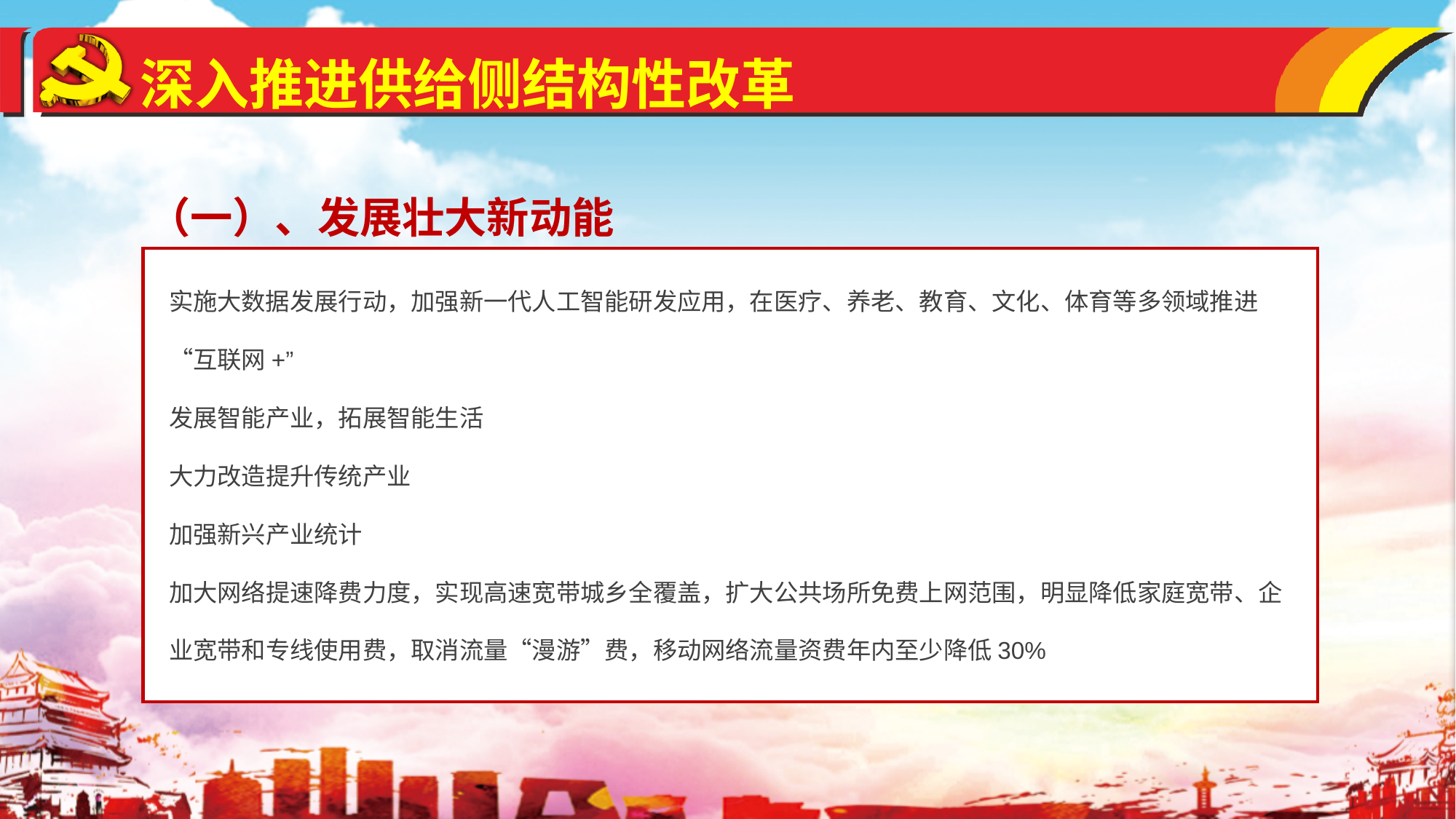

深入推进供给侧结构性改革
（一）、发展壮大新动能

实施大数据发展行动，加强新一代人工智能研发应用，在医疗、养老、教育、文化、体育等多领域推进“互联网+”
发展智能产业，拓展智能生活
大力改造提升传统产业
加强新兴产业统计
加大网络提速降费力度，实现高速宽带城乡全覆盖，扩大公共场所免费上网范围，明显降低家庭宽带、企业宽带和专线使用费，取消流量“漫游”费，移动网络流量资费年内至少降低30%